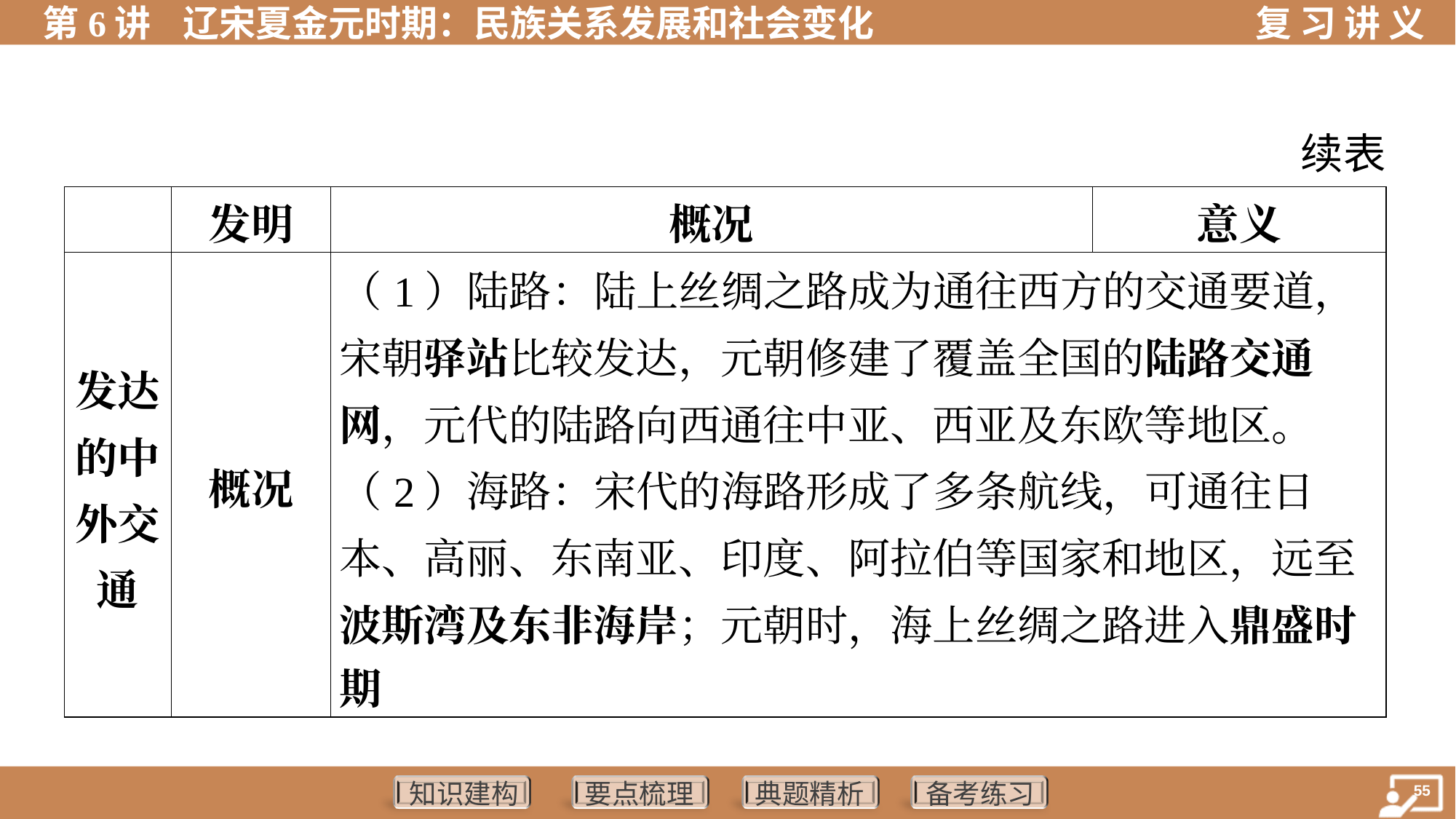

续表
|  | 发明 | 概况 | 意义 |
| --- | --- | --- | --- |
| 发达 的中 外交 通 | 概况 | （1）陆路：陆上丝绸之路成为通往西方的交通要道， 宋朝驿站比较发达，元朝修建了覆盖全国的陆路交通 网，元代的陆路向西通往中亚、西亚及东欧等地区。 （2）海路：宋代的海路形成了多条航线，可通往日 本、高丽、东南亚、印度、阿拉伯等国家和地区，远至 波斯湾及东非海岸；元朝时，海上丝绸之路进入鼎盛时 期 |  |